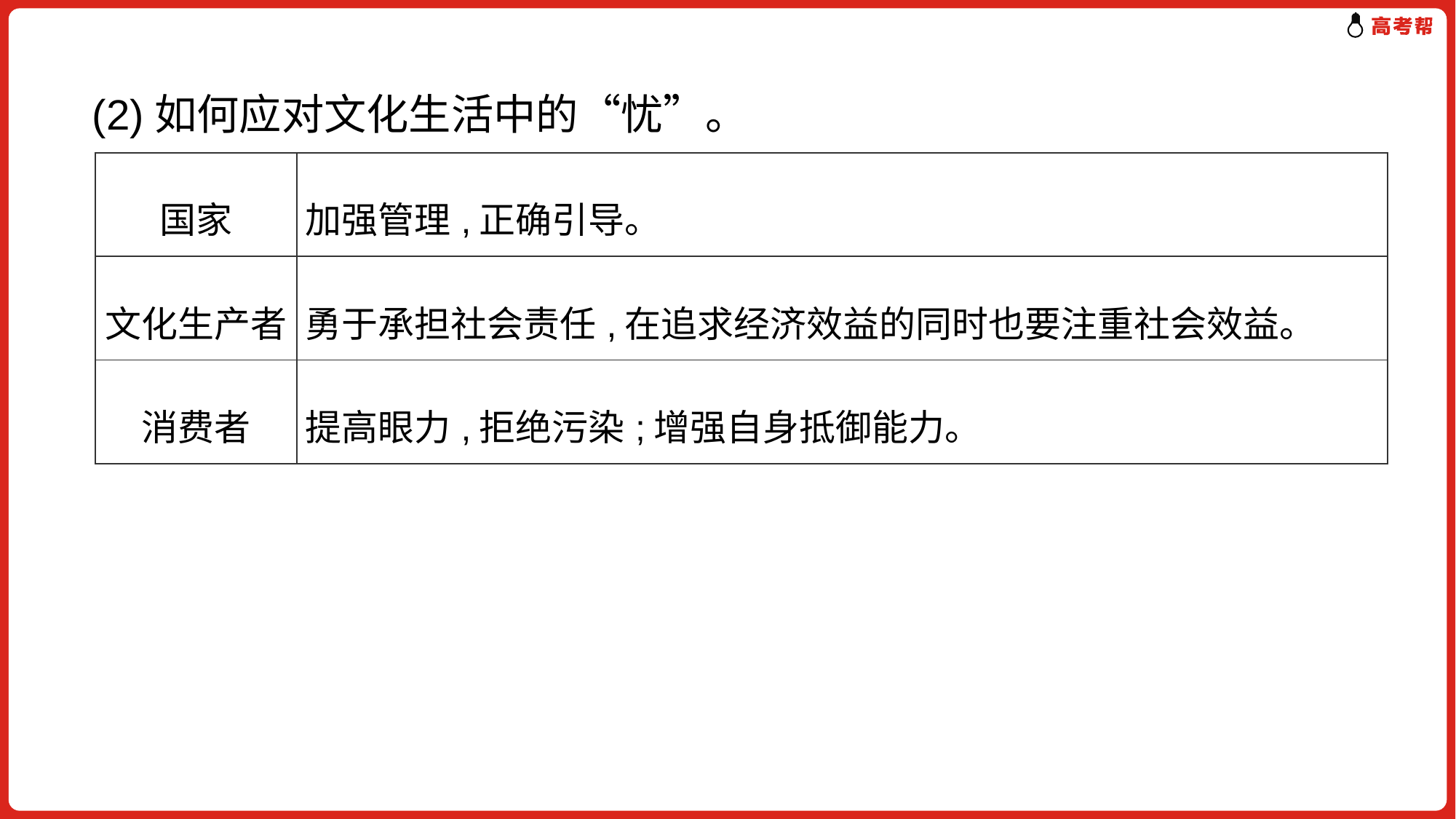

(2)如何应对文化生活中的“忧”。
| 国家 | 加强管理,正确引导。 |
| --- | --- |
| 文化生产者 | 勇于承担社会责任,在追求经济效益的同时也要注重社会效益。 |
| 消费者 | 提高眼力,拒绝污染;增强自身抵御能力。 |